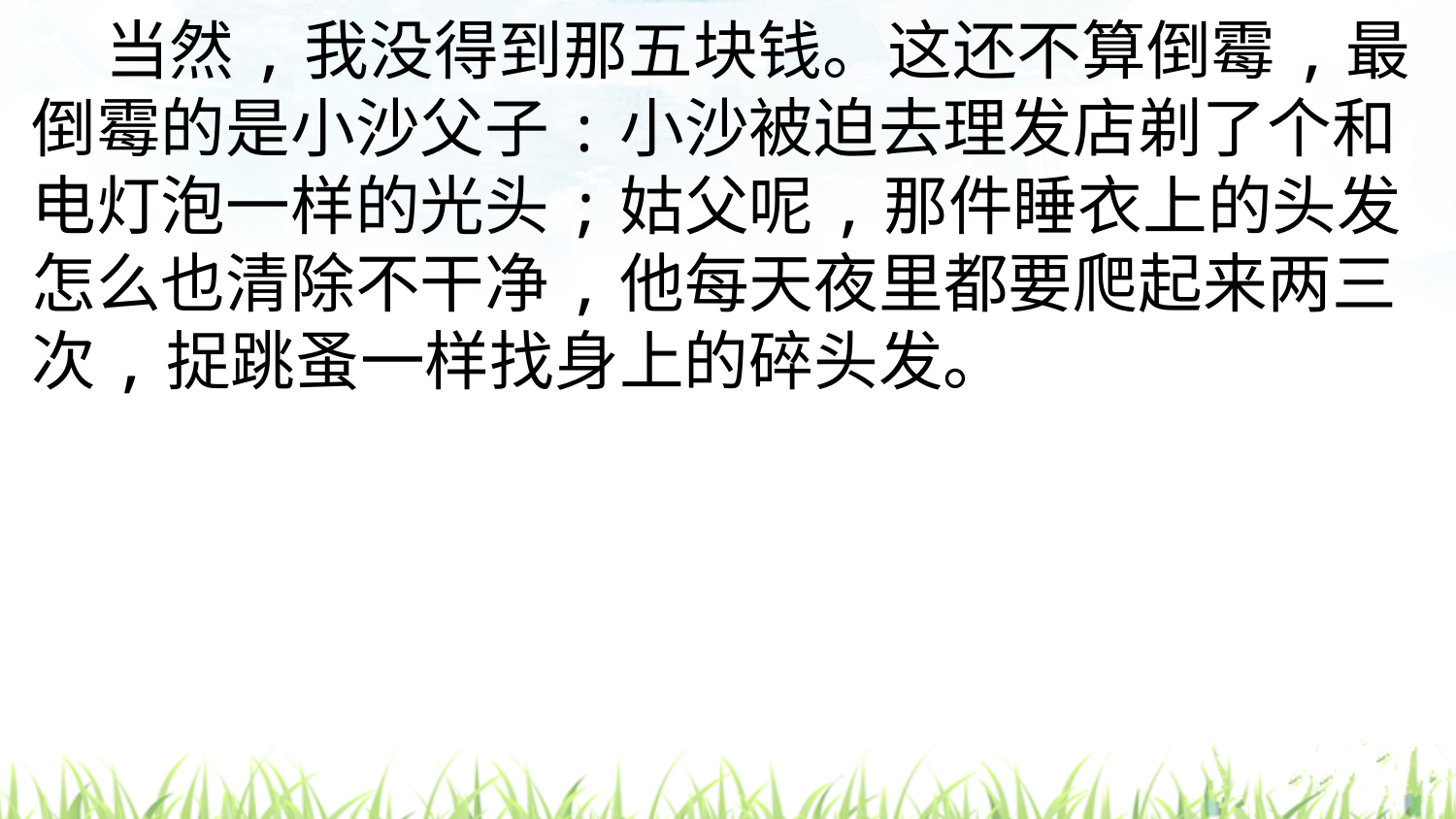

当然,我没得到那五块钱。这还不算倒霉,最倒霉的是小沙父子:小沙被迫去理发店剃了个和电灯泡一样的光头;姑父呢,那件睡衣上的头发怎么也清除不干净,他每天夜里都要爬起来两三次,捉跳蚤一样找身上的碎头发。